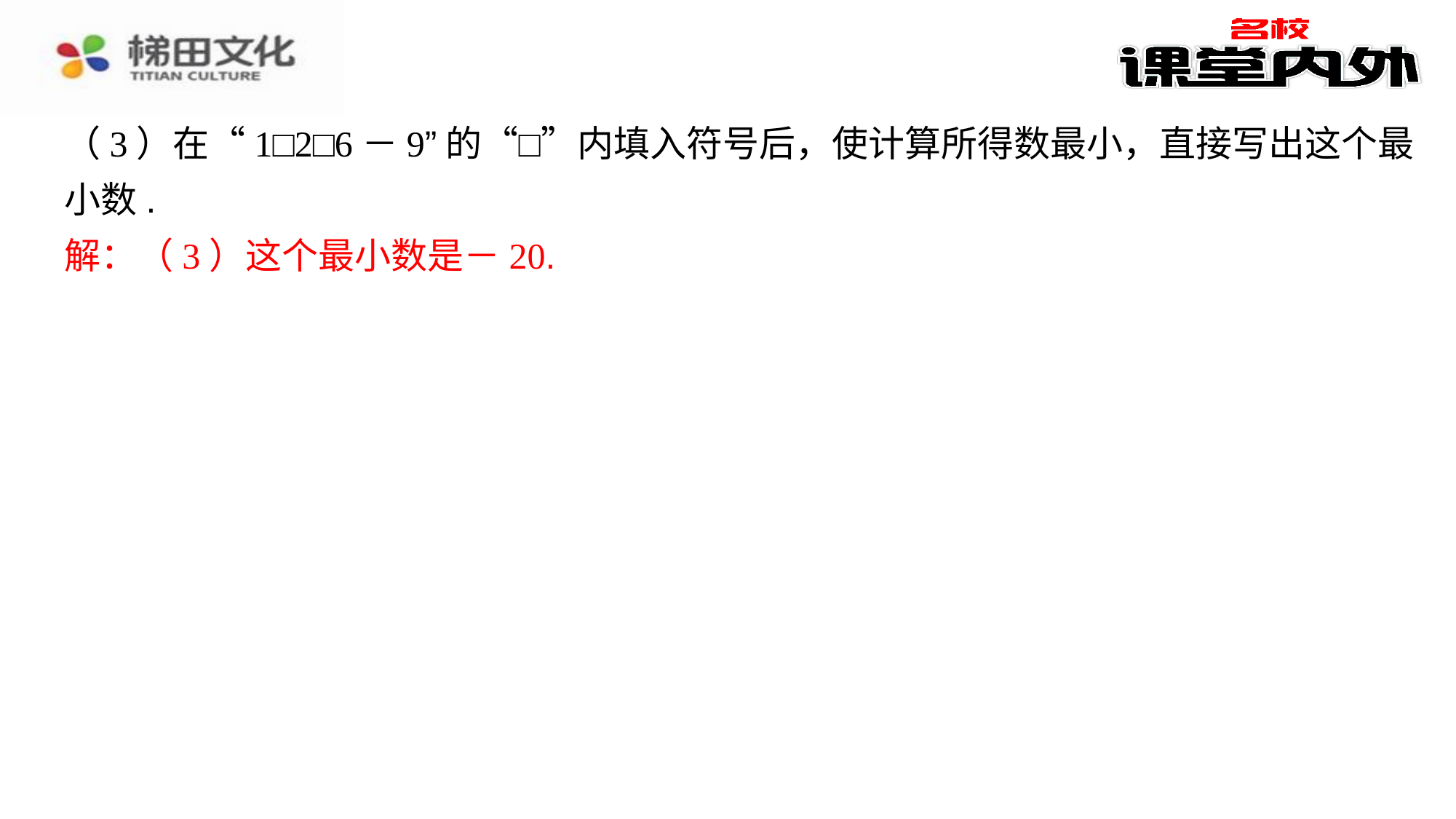

（3）在“1□2□6－9”的“□”内填入符号后，使计算所得数最小，直接写出这个最
小数.
解：（3）这个最小数是－20.